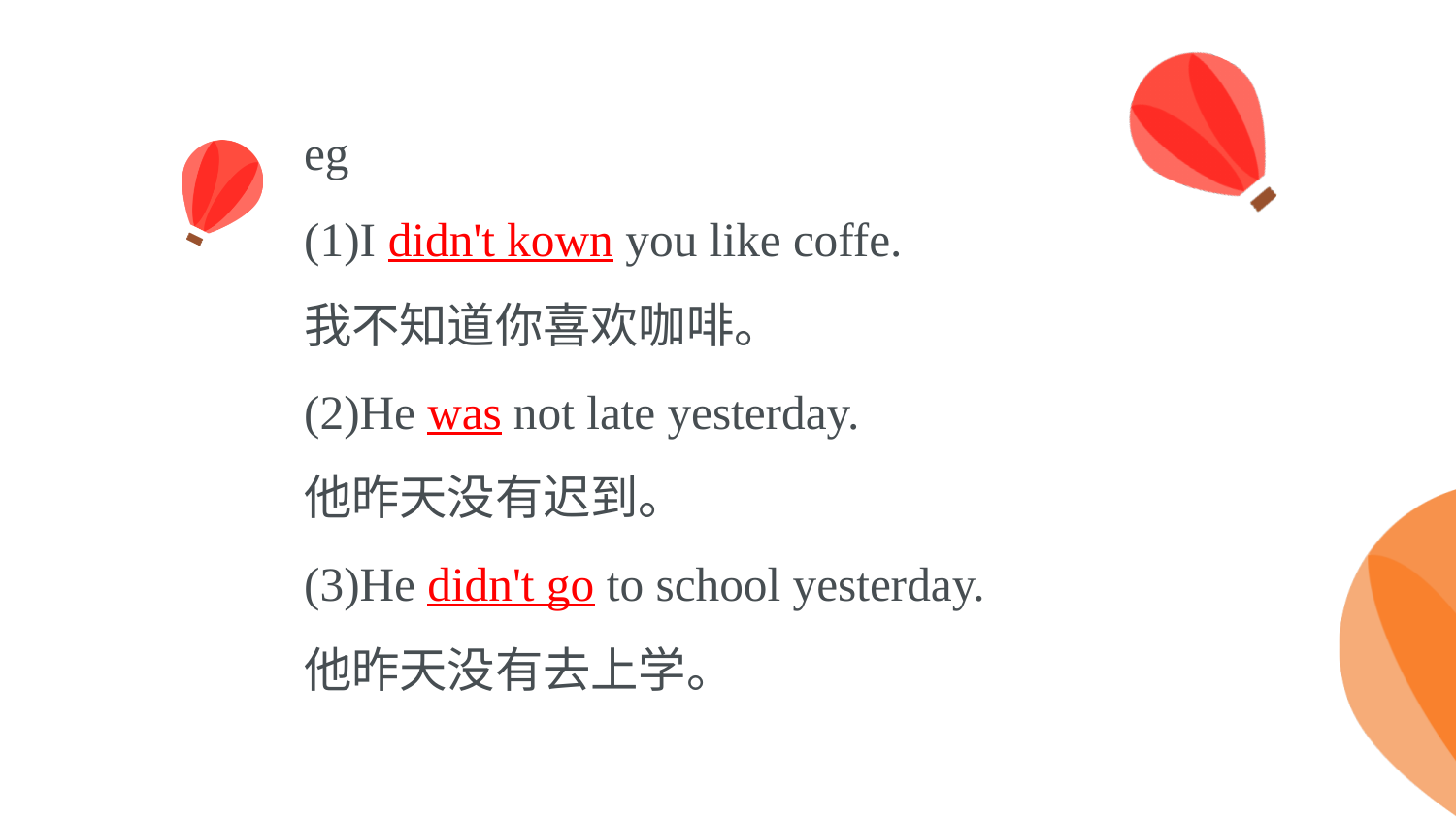

# eg (1)I didn't kown you like coffe. 我不知道你喜欢咖啡。 (2)He was not late yesterday. 他昨天没有迟到。 (3)He didn't go to school yesterday. 他昨天没有去上学。